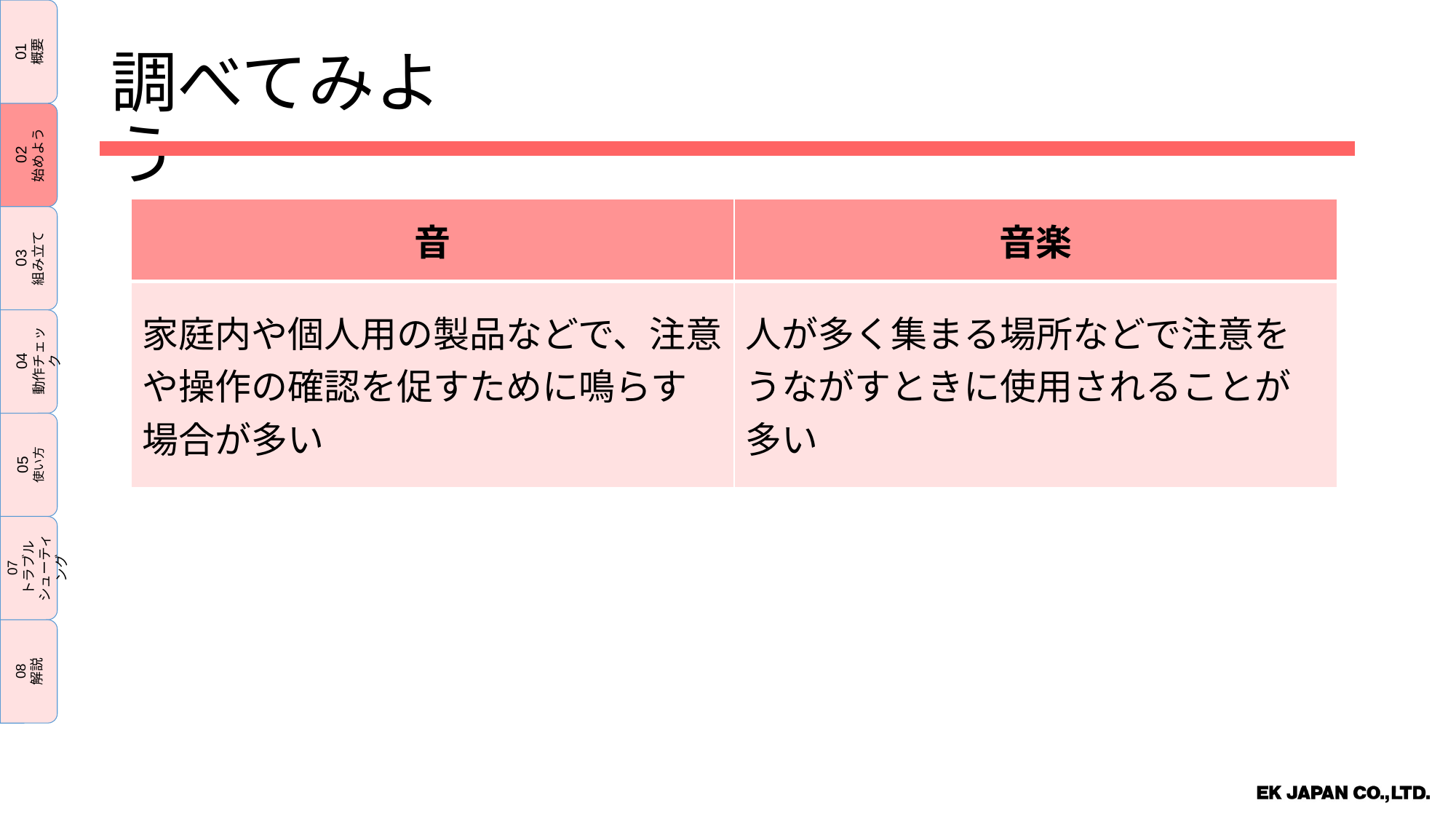

01
概要

02
始めよう

03
組み立て

04
動作チェック

05
使い方
07
トラブル
シューティング

08
解説
調べてみよう
| 音 | 音楽 |
| --- | --- |
| 家庭内や個人用の製品などで、注意や操作の確認を促すために鳴らす場合が多い | 人が多く集まる場所などで注意をうながすときに使用されることが多い |